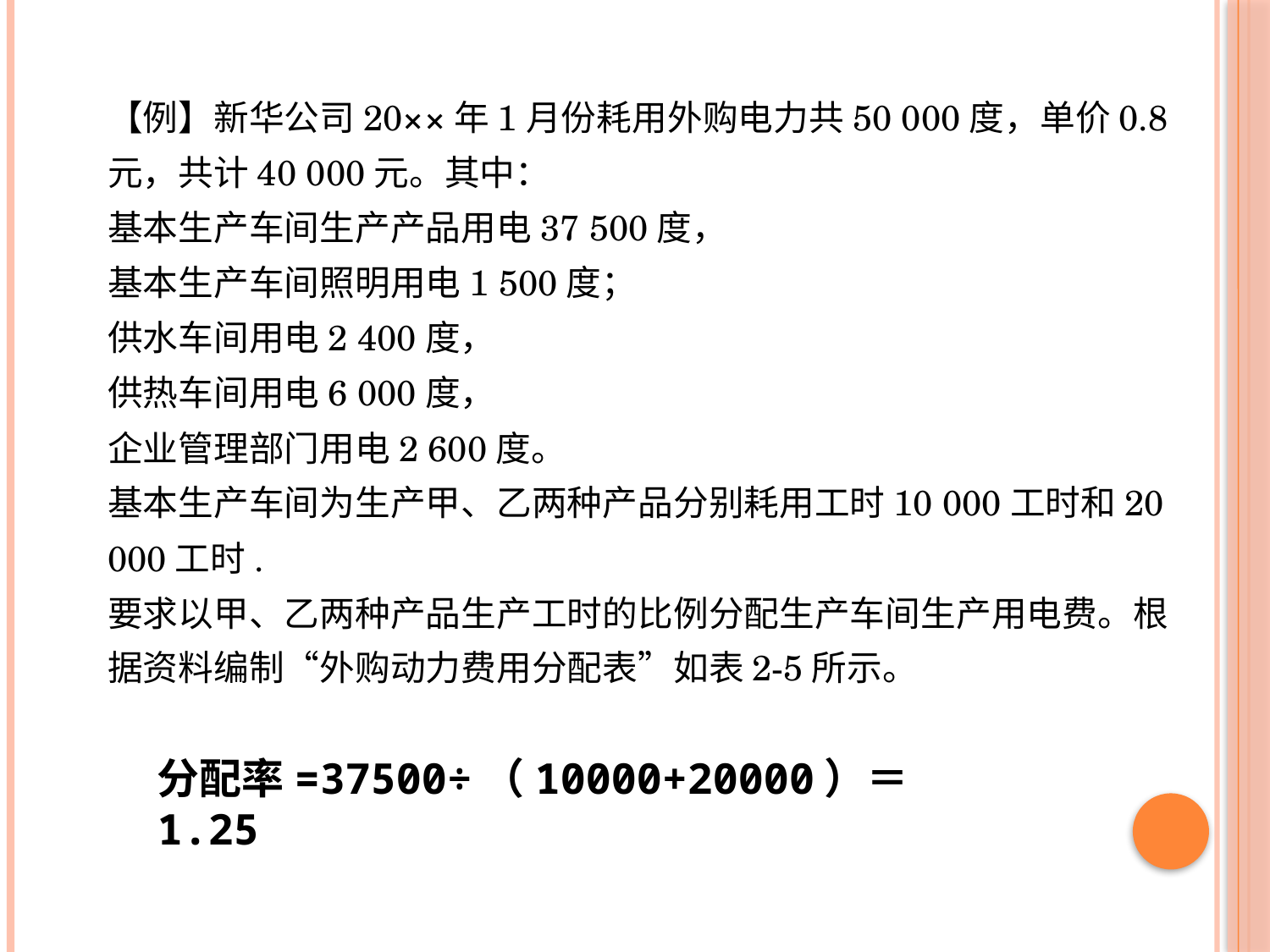

【例】新华公司20××年1月份耗用外购电力共50 000度，单价0.8元，共计40 000元。其中：
基本生产车间生产产品用电37 500度，
基本生产车间照明用电1 500度；
供水车间用电2 400度，
供热车间用电6 000度，
企业管理部门用电2 600度。
基本生产车间为生产甲、乙两种产品分别耗用工时10 000工时和20 000工时.
要求以甲、乙两种产品生产工时的比例分配生产车间生产用电费。根据资料编制“外购动力费用分配表”如表2-5所示。
分配率=37500÷（10000+20000）＝1.25